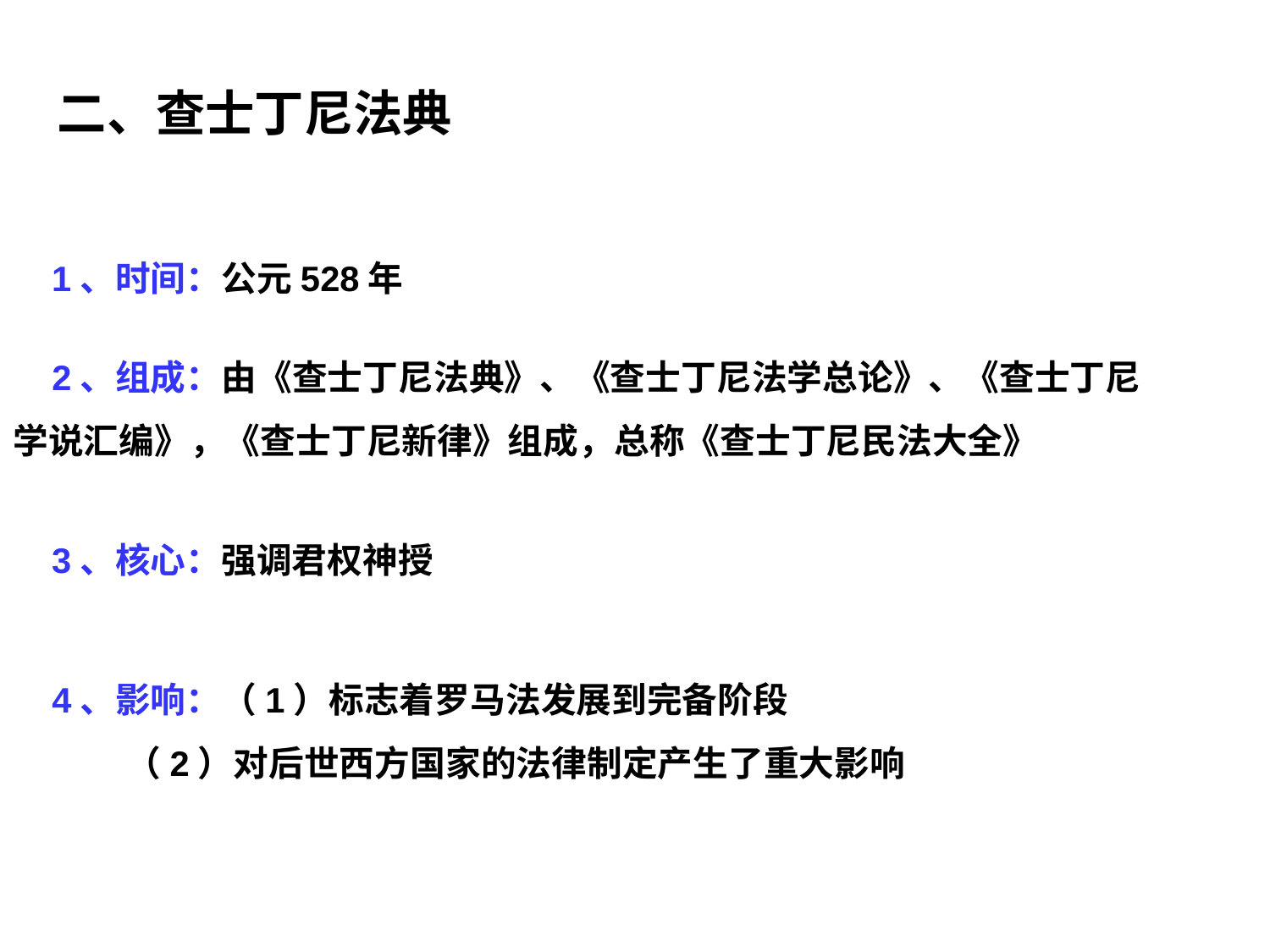

二、查士丁尼法典
    1、时间：公元528年
    2、组成：由《查士丁尼法典》、《查士丁尼法学总论》、《查士丁尼学说汇编》，《查士丁尼新律》组成，总称《查士丁尼民法大全》
    3、核心：强调君权神授
    4、影响：（1）标志着罗马法发展到完备阶段
             （2）对后世西方国家的法律制定产生了重大影响